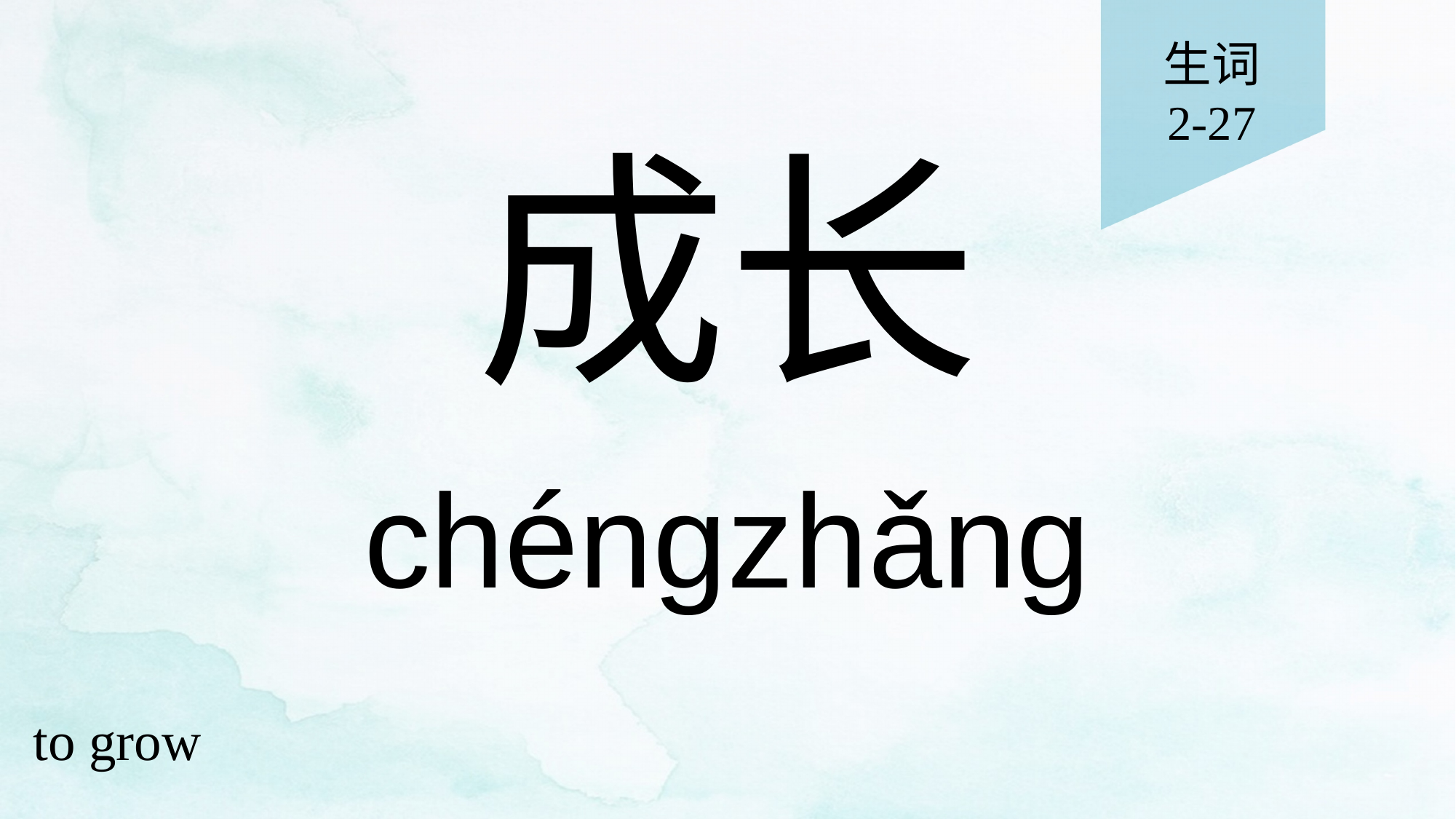

生词
2-27
# 成长
chéngzhǎng
to grow